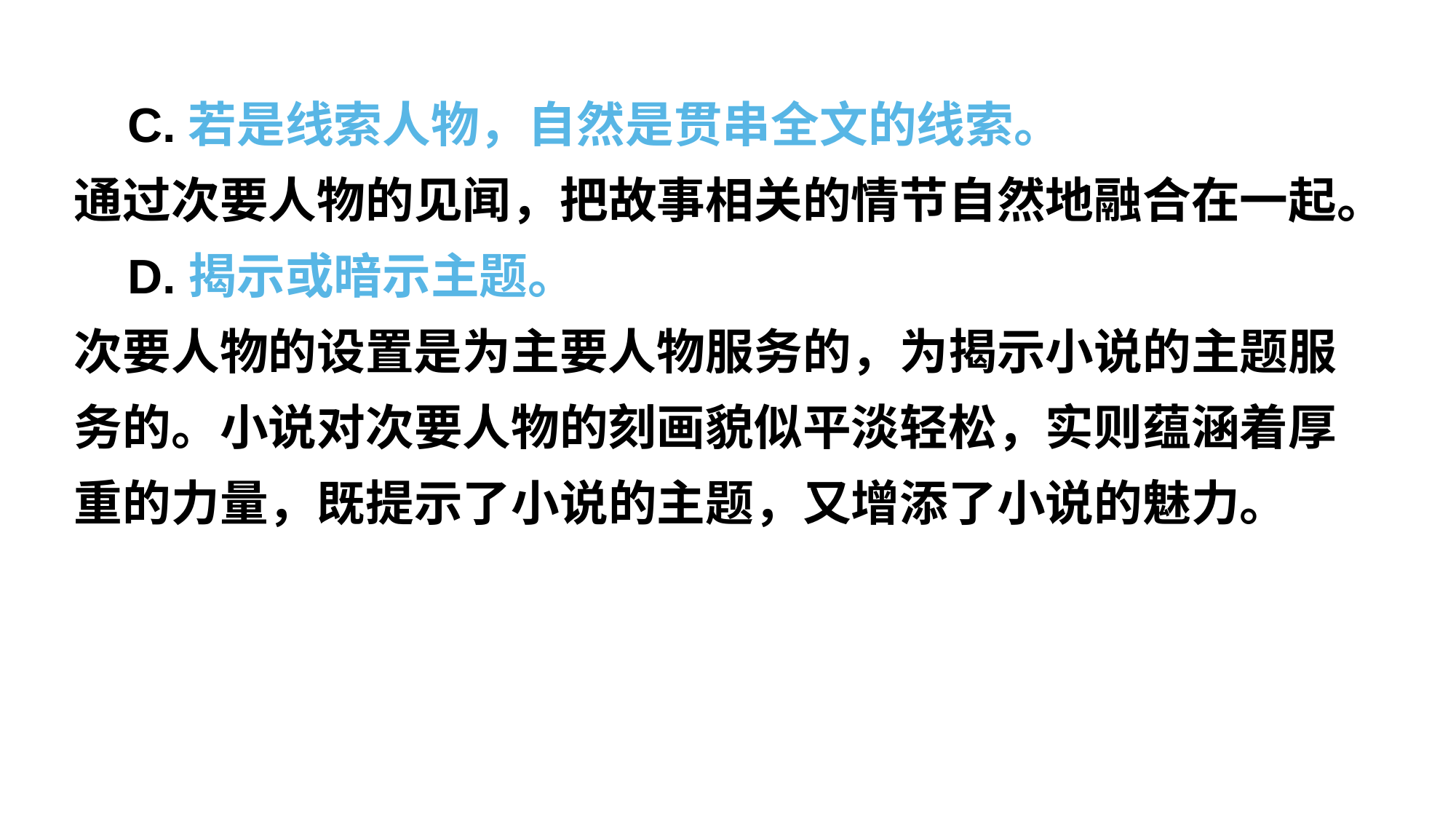

C.若是线索人物，自然是贯串全文的线索。
通过次要人物的见闻，把故事相关的情节自然地融合在一起。
    D.揭示或暗示主题。
次要人物的设置是为主要人物服务的，为揭示小说的主题服务的。小说对次要人物的刻画貌似平淡轻松，实则蕴涵着厚重的力量，既提示了小说的主题，又增添了小说的魅力。